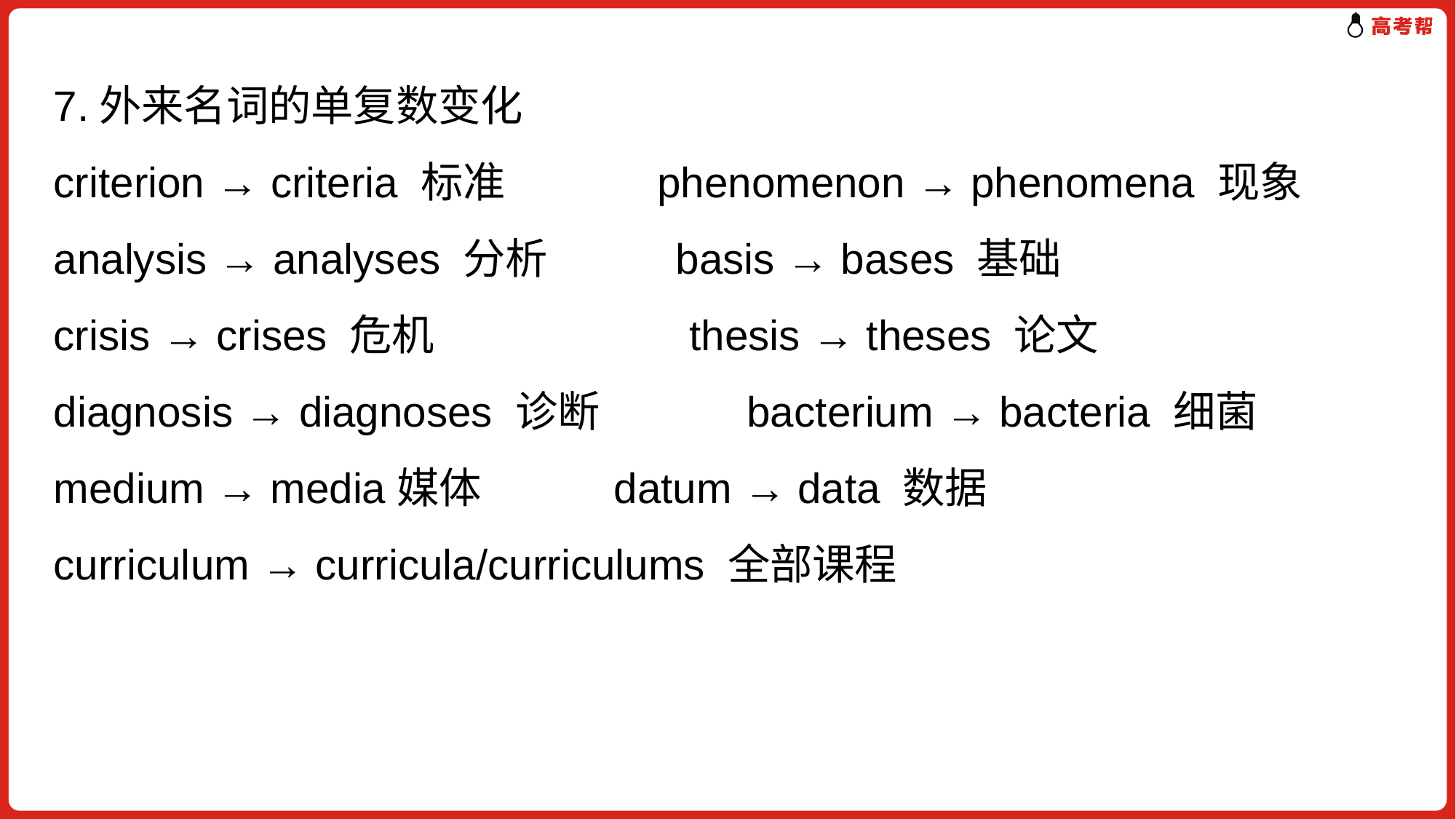

7.外来名词的单复数变化
criterion → criteria 标准　　      phenomenon → phenomena 现象
analysis → analyses 分析	       basis → bases 基础
crisis → crises 危机	                    thesis → theses 论文
diagnosis → diagnoses 诊断	   bacterium → bacteria 细菌
medium → media媒体	            datum → data 数据
curriculum → curricula/curriculums 全部课程